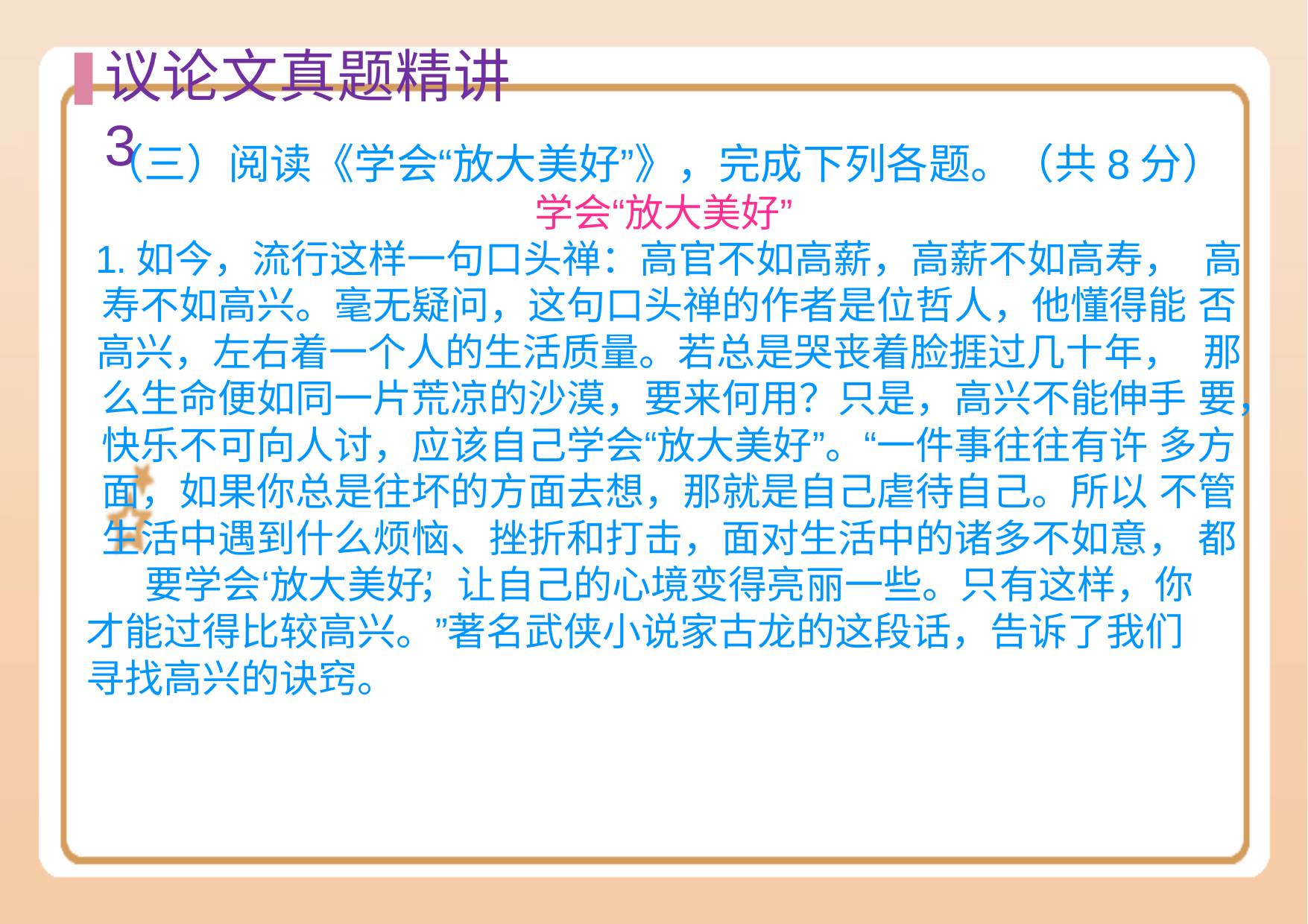

# 议论⽂真题精讲3

（三）阅读《学会“放大美好”》，完成下列各题。（共8分）  学会“放大美好”
1.如今，流行这样一句口头禅：高官不如高薪，高薪不如高寿，  高寿不如高兴。毫无疑问，这句口头禅的作者是位哲人，他懂得能 否高兴，左右着一个人的生活质量。若总是哭丧着脸捱过几〸年，  那么生命便如同一片荒凉的沙漠，要来何用？只是，高兴不能伸手 要，快乐不可向人讨，应该自己学会“放大美好”。“一件事往往有许 多方面，如果你总是往坏的方面去想，那就是自己虐待自己。所以 不管生活中遇到什么烦恼、挫折和打击，面对生活中的诸多不如意， 都要学会‘放大美好’，让自己的心境变得亮丽一些。只有这样，你
才能过得比较高兴。”著名武侠小说家古龙的这段话，告诉了我们 寻找高兴的诀窍。